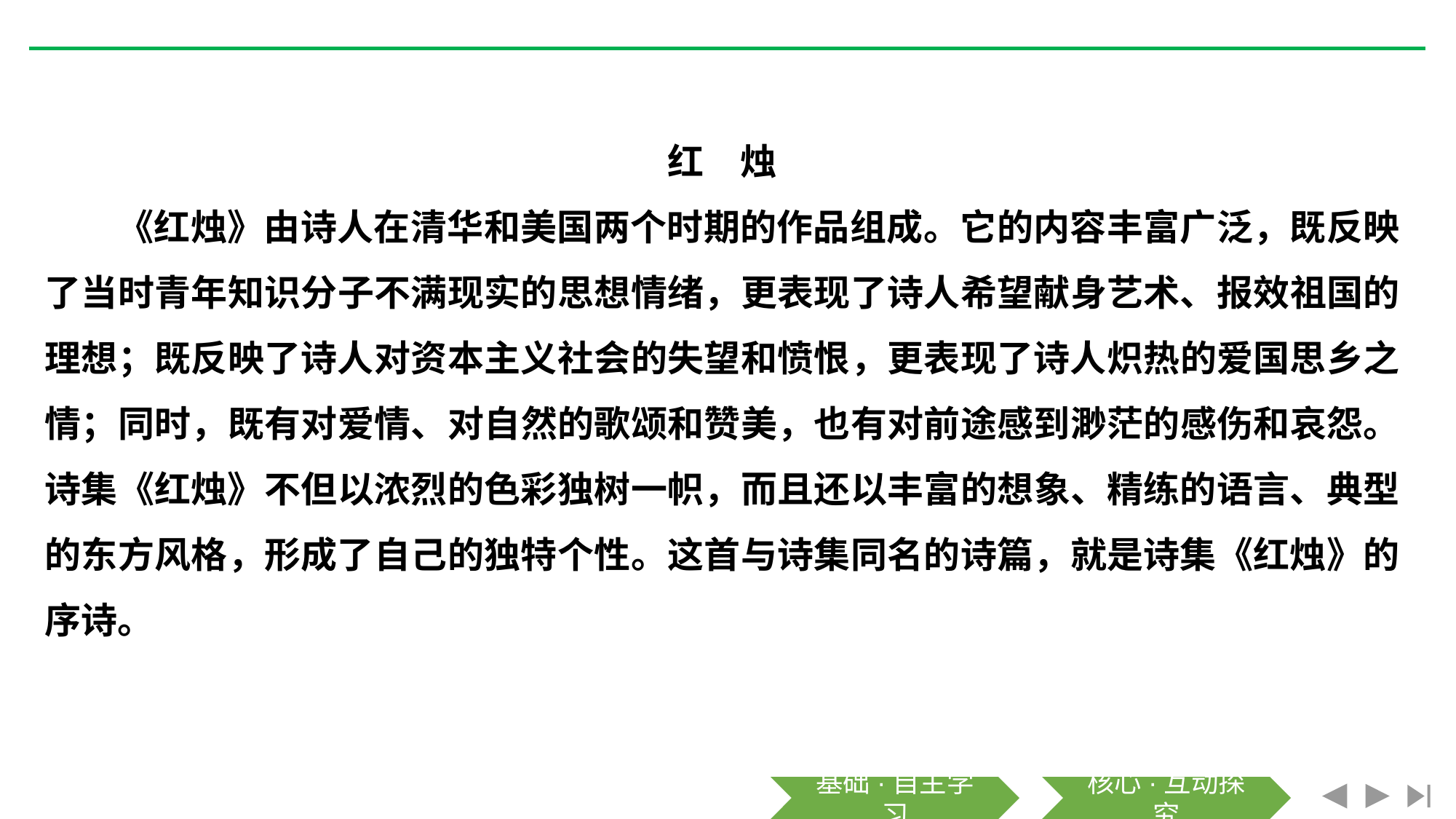

红　烛
《红烛》由诗人在清华和美国两个时期的作品组成。它的内容丰富广泛，既反映了当时青年知识分子不满现实的思想情绪，更表现了诗人希望献身艺术、报效祖国的理想；既反映了诗人对资本主义社会的失望和愤恨，更表现了诗人炽热的爱国思乡之情；同时，既有对爱情、对自然的歌颂和赞美，也有对前途感到渺茫的感伤和哀怨。诗集《红烛》不但以浓烈的色彩独树一帜，而且还以丰富的想象、精练的语言、典型的东方风格，形成了自己的独特个性。这首与诗集同名的诗篇，就是诗集《红烛》的序诗。